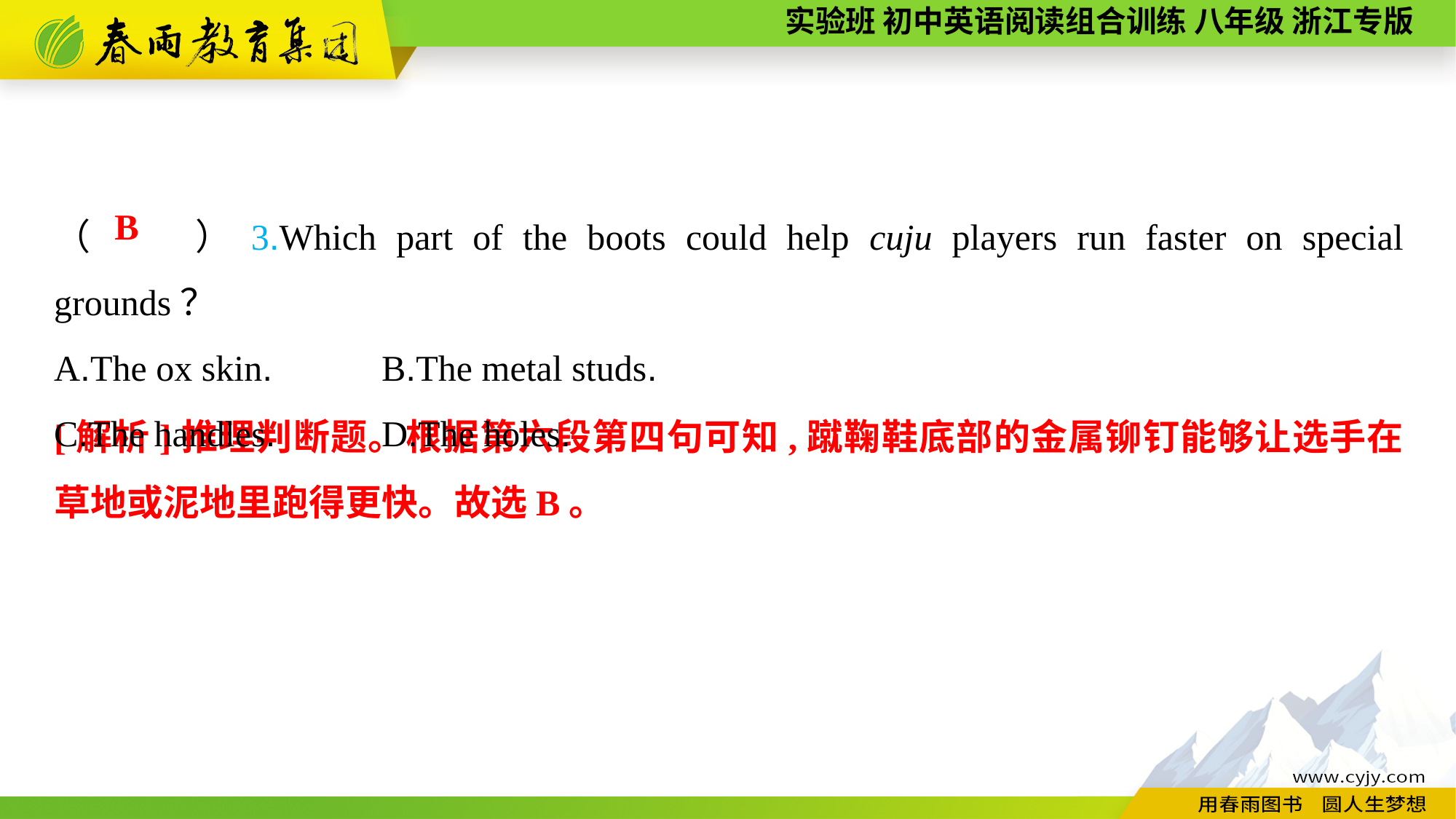

（　　）3.Which part of the boots could help cuju players run faster on special grounds？
A.The ox skin.	B.The metal studs.
C.The handles.	D.The holes.
B
[解析]推理判断题。根据第六段第四句可知,蹴鞠鞋底部的金属铆钉能够让选手在草地或泥地里跑得更快。故选B。